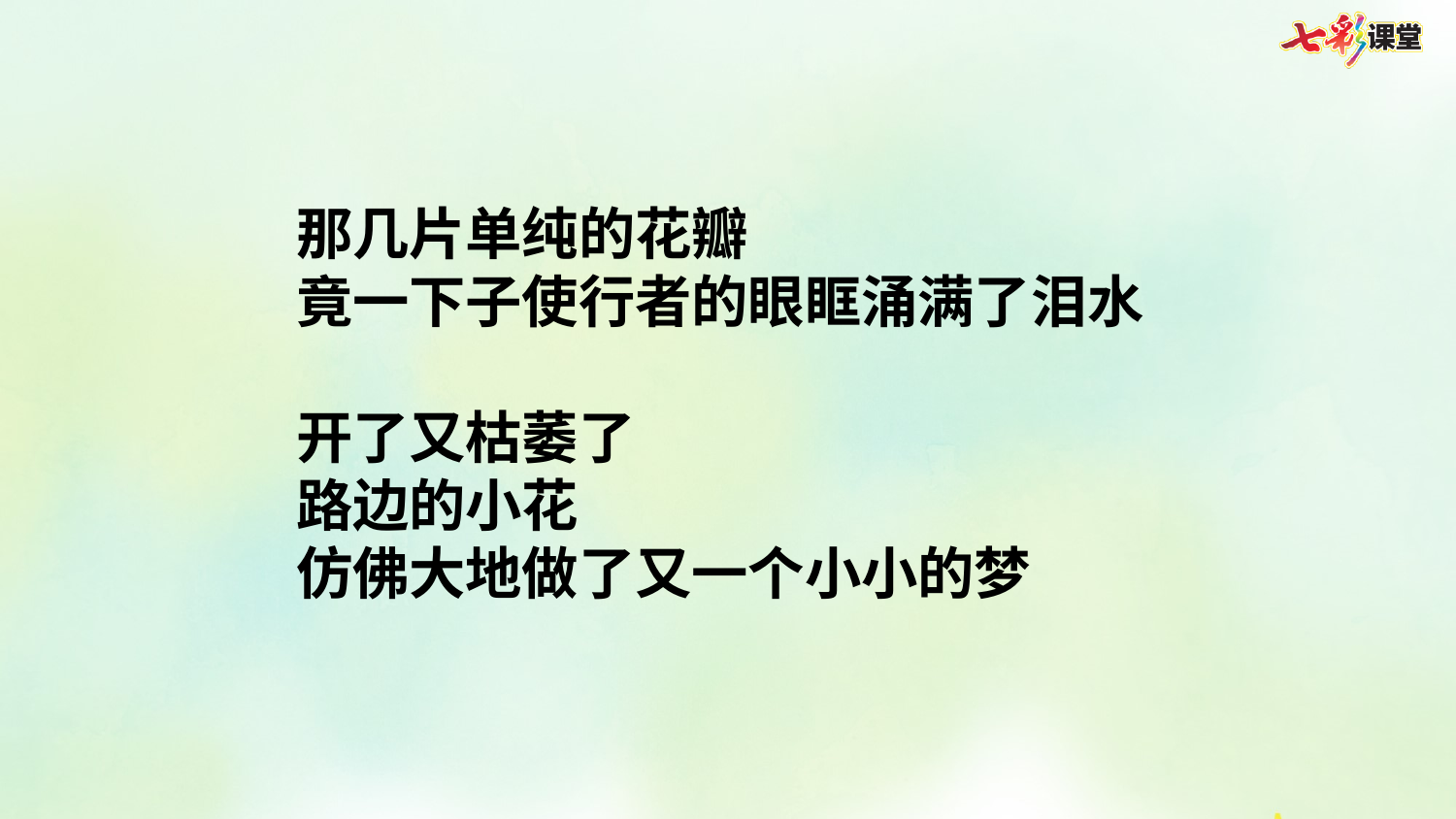

那几片单纯的花瓣
竟一下子使行者的眼眶涌满了泪水

开了又枯萎了
路边的小花
仿佛大地做了又一个小小的梦